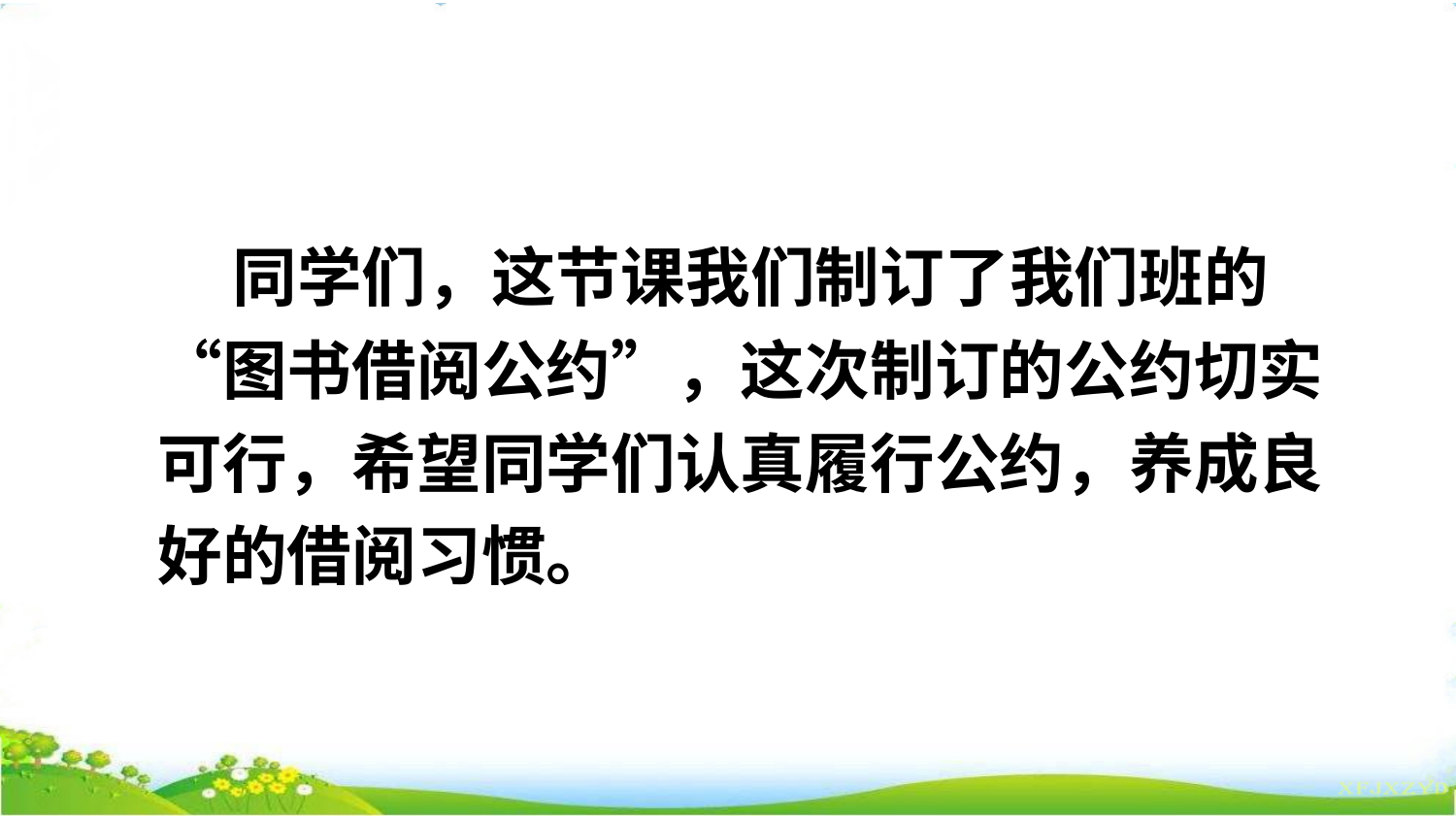

同学们，这节课我们制订了我们班的“图书借阅公约”，这次制订的公约切实可行，希望同学们认真履行公约，养成良好的借阅习惯。